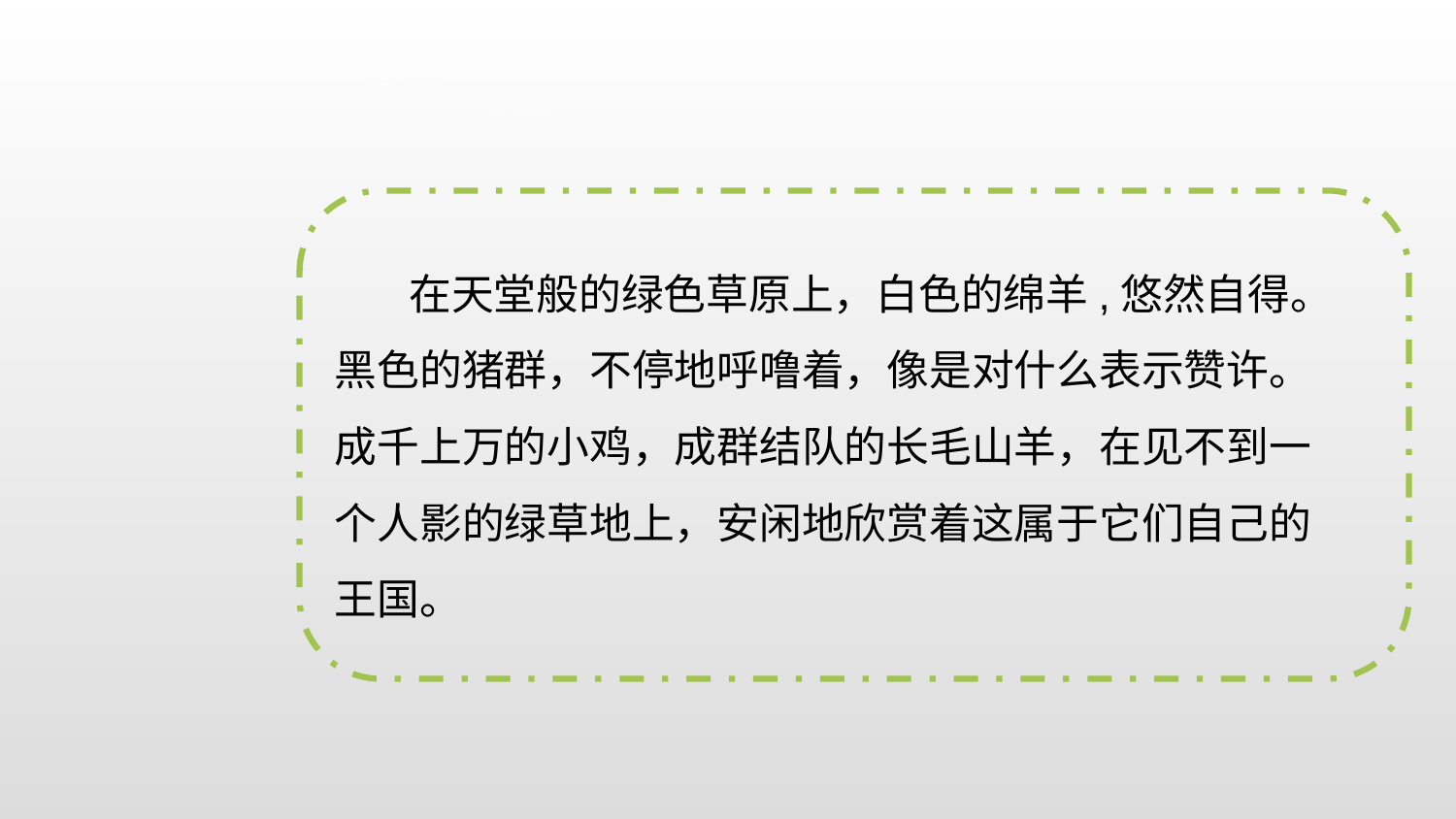

在天堂般的绿色草原上，白色的绵羊,悠然自得。黑色的猪群，不停地呼噜着，像是对什么表示赞许。成千上万的小鸡，成群结队的长毛山羊，在见不到一个人影的绿草地上，安闲地欣赏着这属于它们自己的王国。